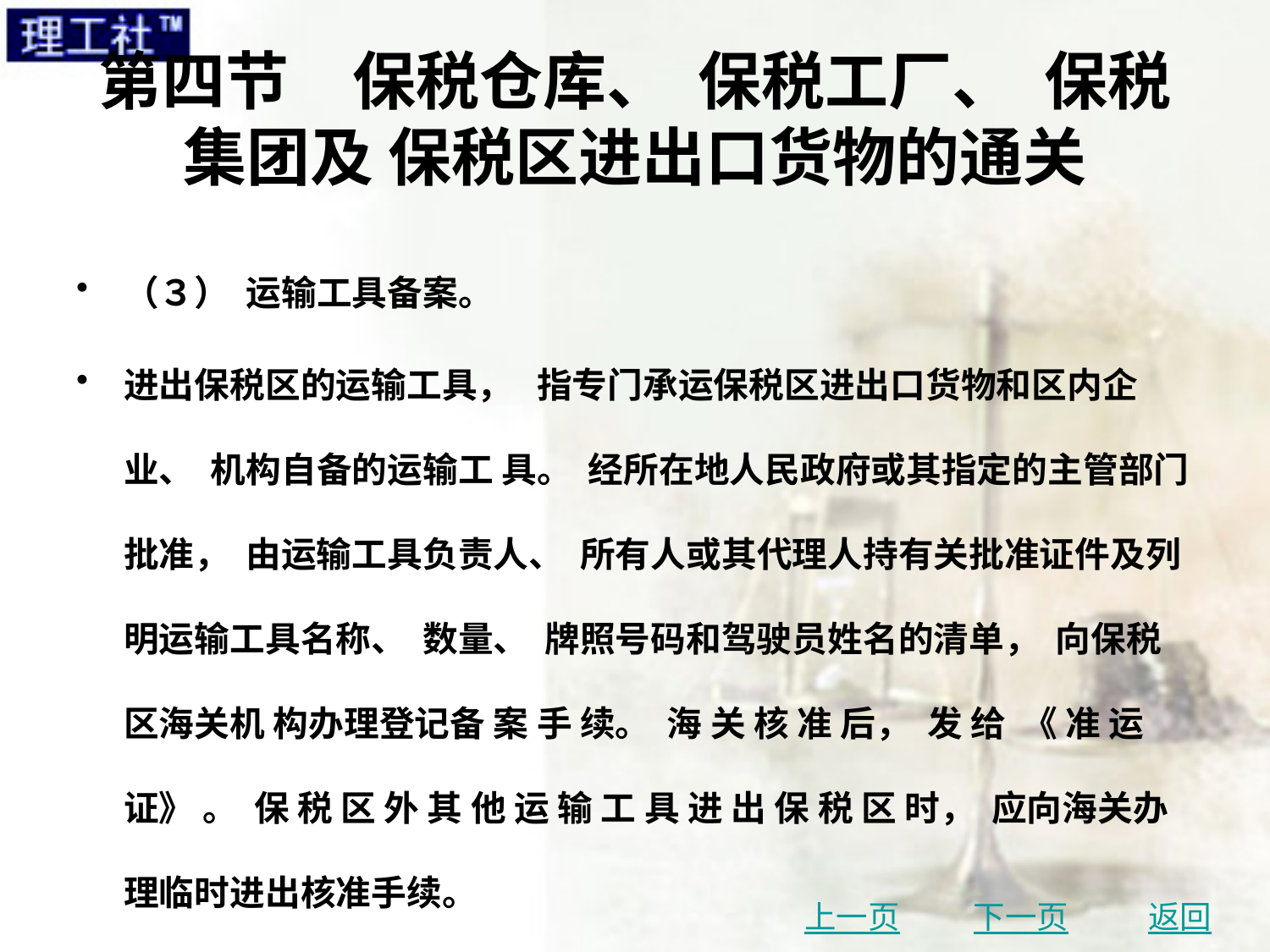

# 第四节　保税仓库、  保税工厂、  保税集团及 保税区进出口货物的通关
（３）  运输工具备案。
进出保税区的运输工具，   指专门承运保税区进出口货物和区内企业、  机构自备的运输工 具。  经所在地人民政府或其指定的主管部门批准，  由运输工具负责人、  所有人或其代理人持有关批准证件及列明运输工具名称、  数量、  牌照号码和驾驶员姓名的清单，  向保税区海关机 构办理登记备 案 手 续。  海 关 核 准 后，  发 给  《 准 运 证》 。  保 税 区 外 其 他 运 输 工 具 进 出 保 税 区 时，  应向海关办理临时进出核准手续。

上一页
下一页
返回